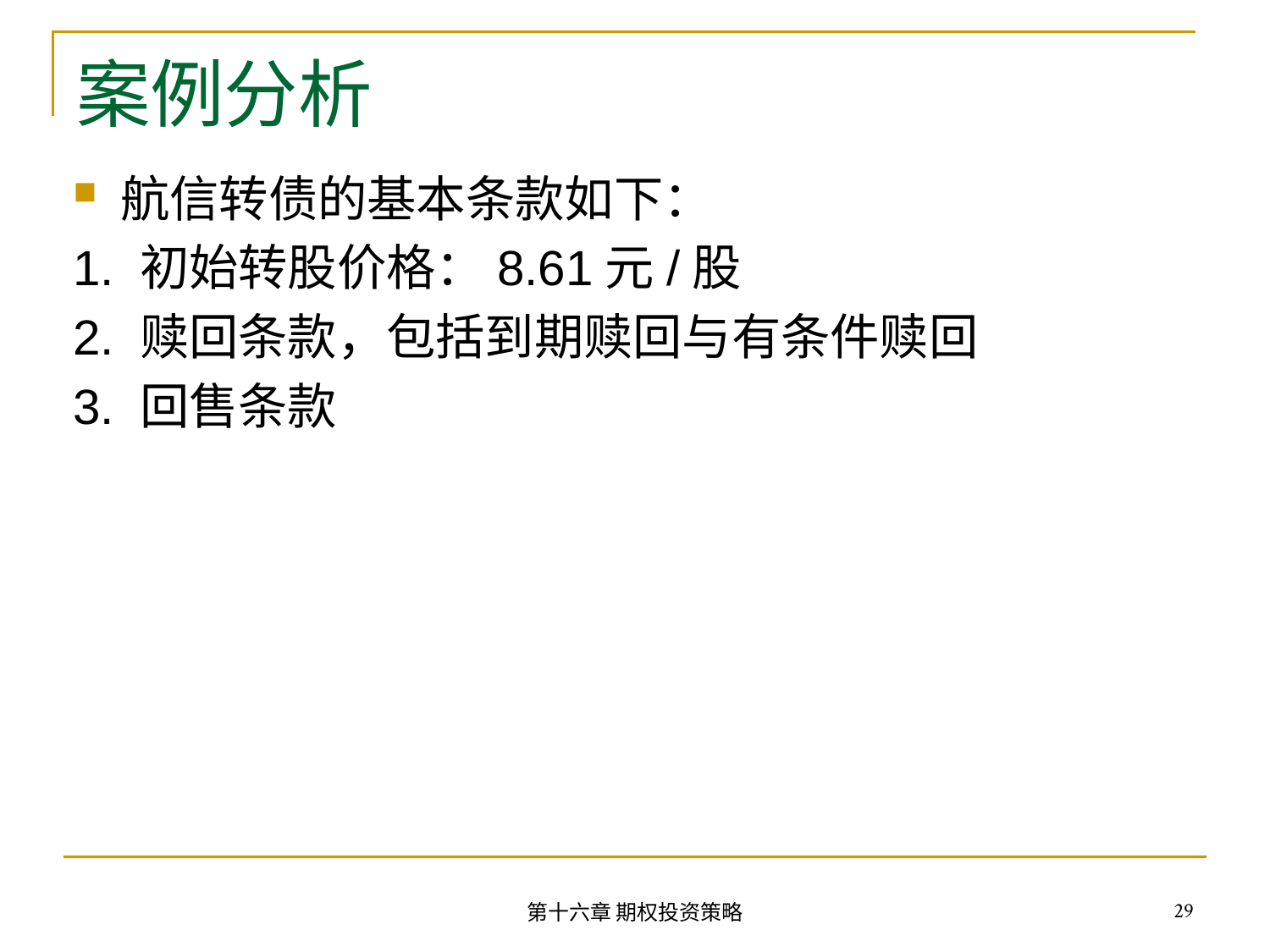

# 案例分析

航信转债的基本条款如下：
1. 初始转股价格：8.61元/股
2. 赎回条款，包括到期赎回与有条件赎回
3. 回售条款

29
第十六章 期权投资策略